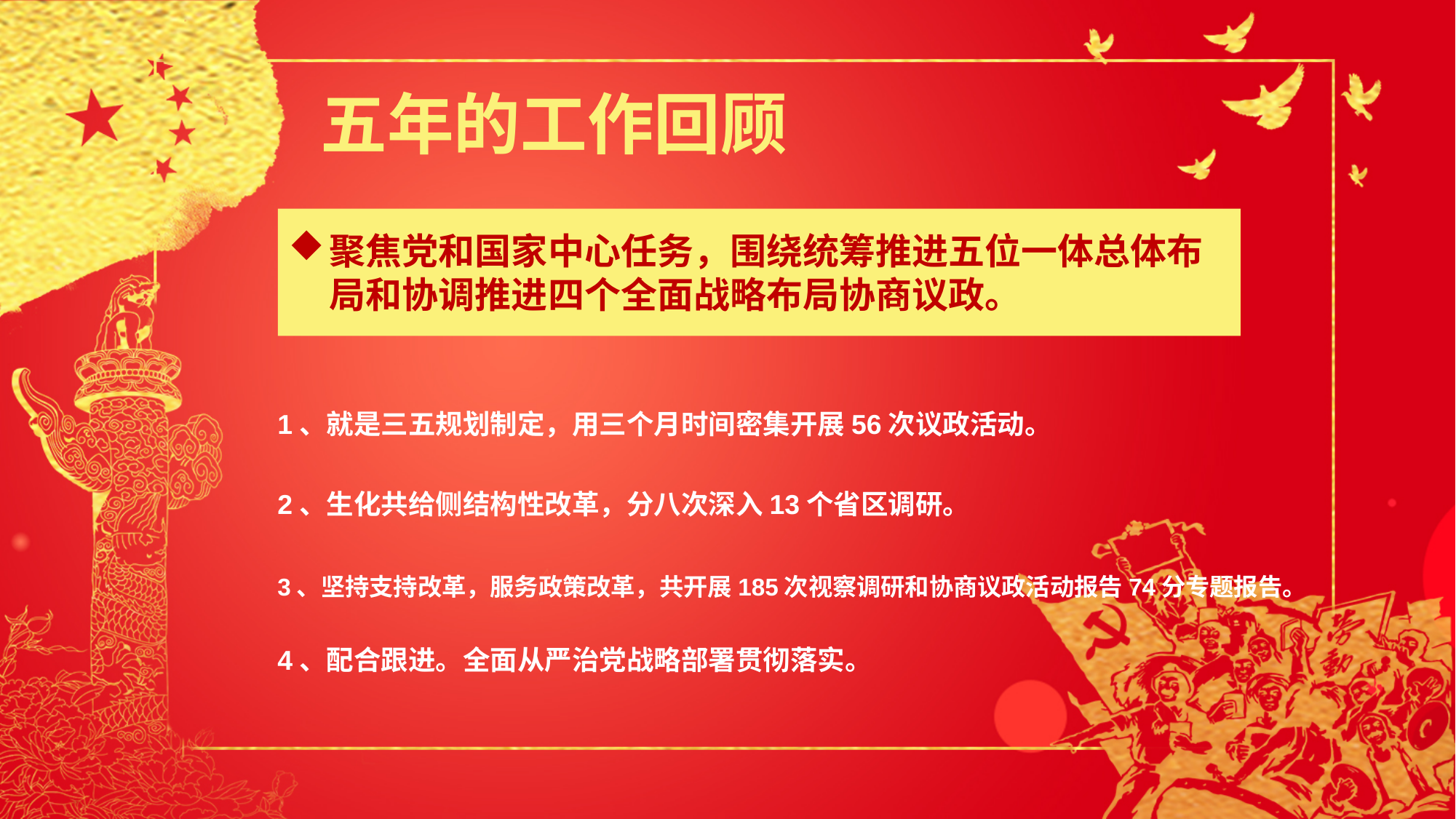

五年的工作回顾
聚焦党和国家中心任务，围绕统筹推进五位一体总体布局和协调推进四个全面战略布局协商议政。
1、就是三五规划制定，用三个月时间密集开展56次议政活动。
2、生化共给侧结构性改革，分八次深入13个省区调研。
3、坚持支持改革，服务政策改革，共开展185次视察调研和协商议政活动报告74分专题报告。
4、配合跟进。全面从严治党战略部署贯彻落实。